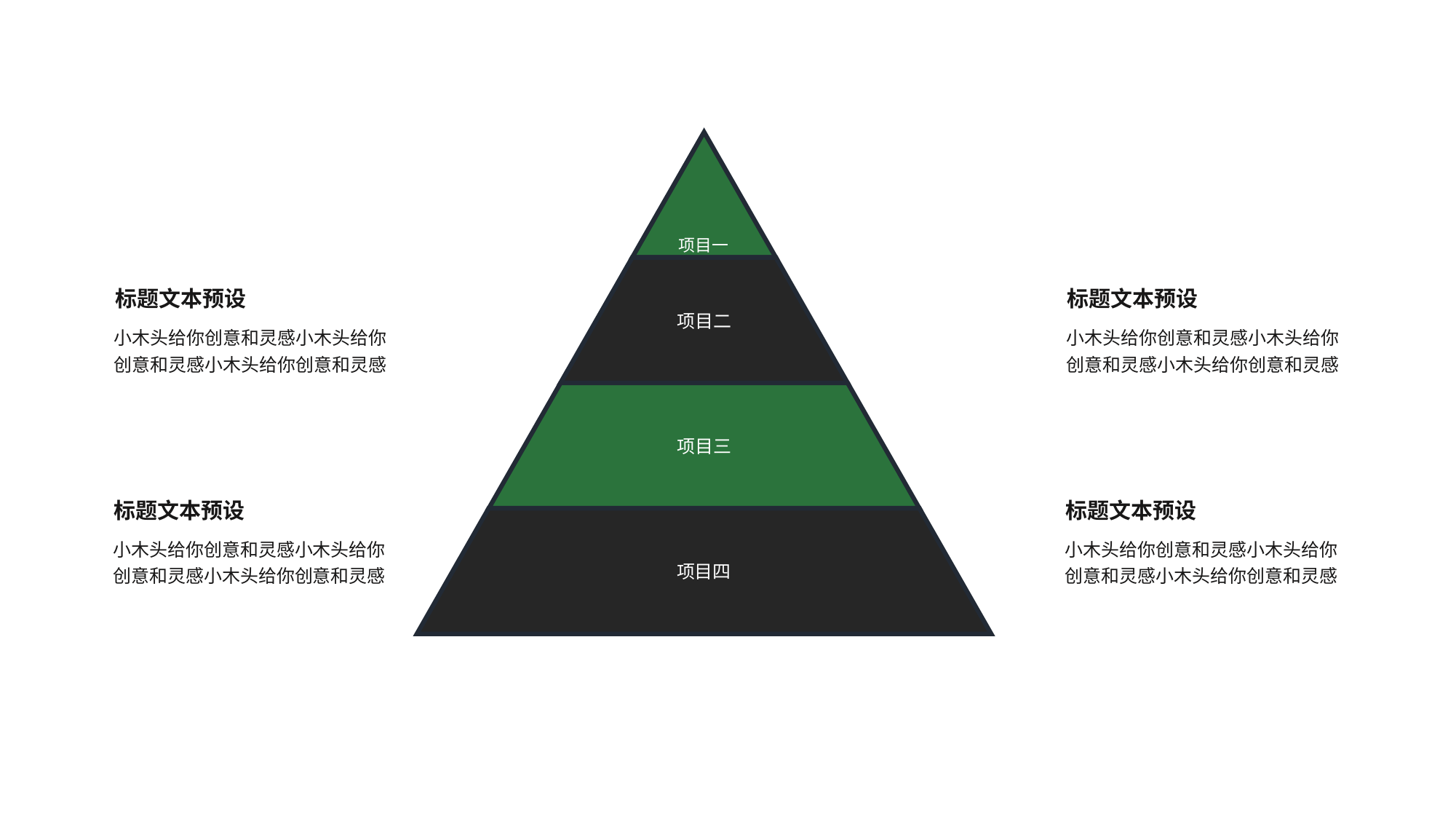

项目一
项目二
项目三
项目四
标题文本预设
标题文本预设
小木头给你创意和灵感小木头给你创意和灵感小木头给你创意和灵感
小木头给你创意和灵感小木头给你创意和灵感小木头给你创意和灵感
标题文本预设
标题文本预设
小木头给你创意和灵感小木头给你创意和灵感小木头给你创意和灵感
小木头给你创意和灵感小木头给你创意和灵感小木头给你创意和灵感